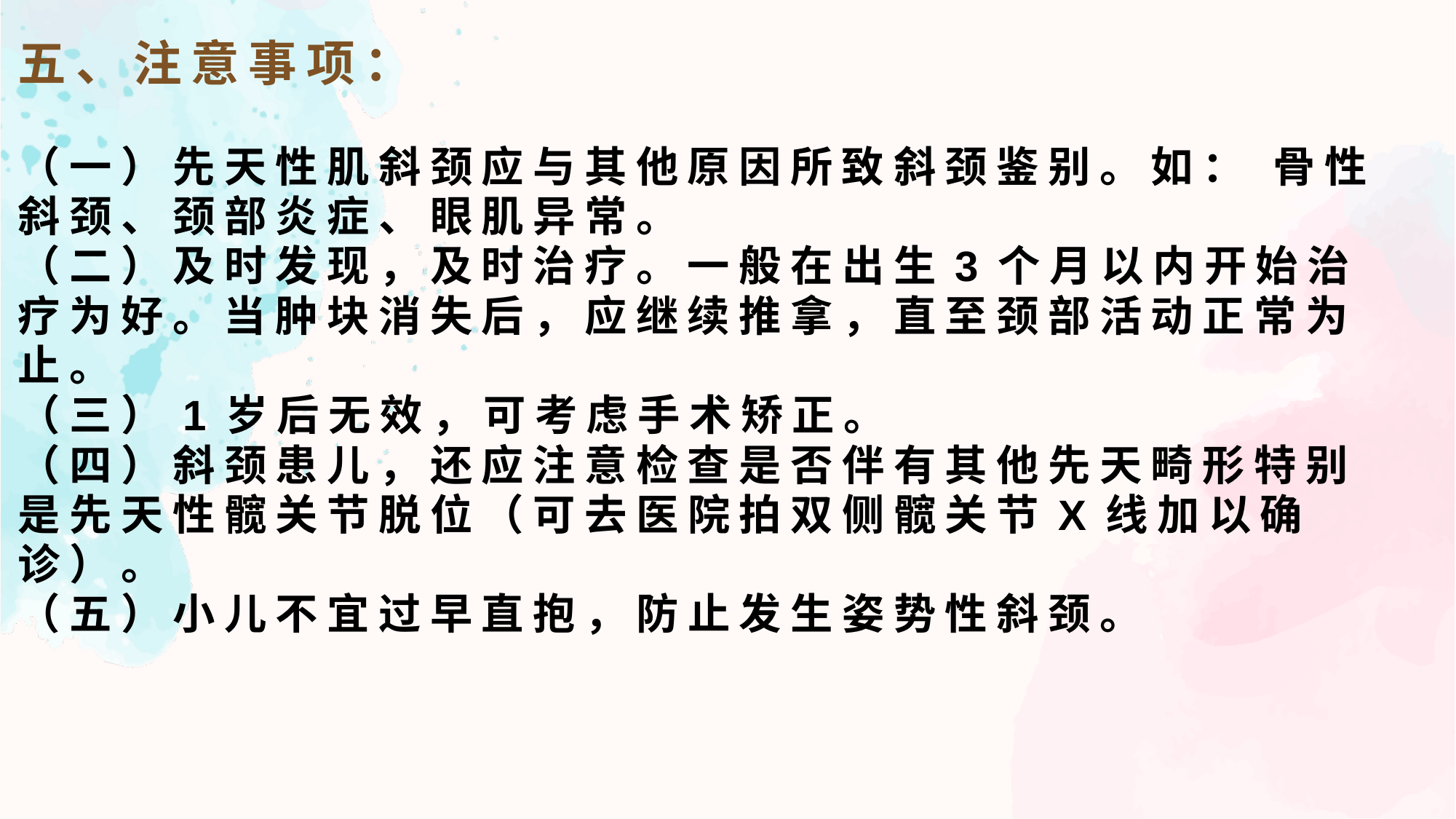

五、注意事项：

（一）先天性肌斜颈应与其他原因所致斜颈鉴别。如： 骨性斜颈、颈部炎症、眼肌异常。
（二）及时发现，及时治疗。一般在出生3个月以内开始治疗为好。当肿块消失后，应继续推拿，直至颈部活动正常为止。
（三）1岁后无效，可考虑手术矫正。
（四）斜颈患儿，还应注意检查是否伴有其他先天畸形特别是先天性髋关节脱位（可去医院拍双侧髋关节X线加以确诊）。
（五）小儿不宜过早直抱，防止发生姿势性斜颈。